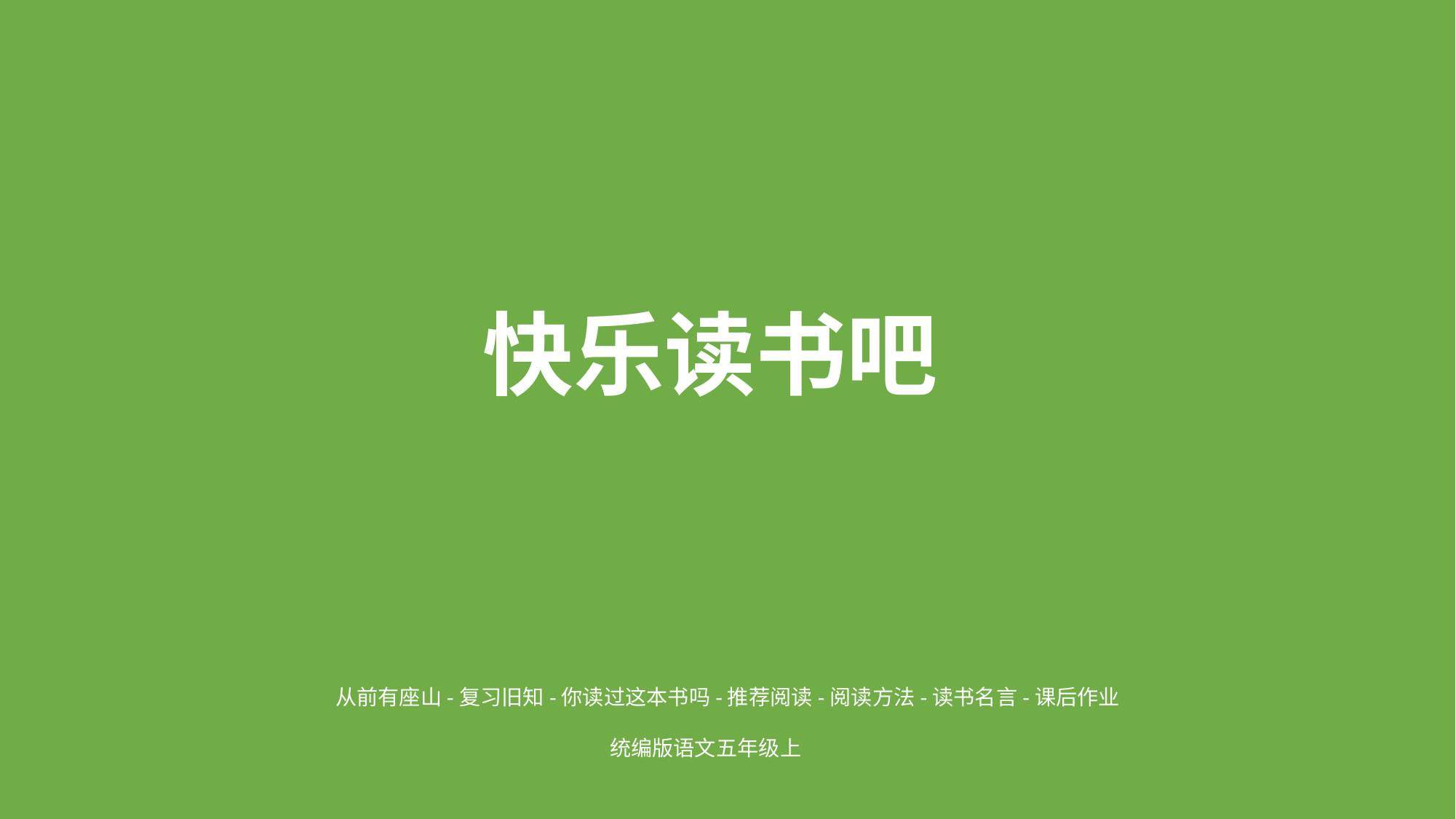

快乐读书吧
从前有座山-复习旧知-你读过这本书吗-推荐阅读-阅读方法-读书名言-课后作业
统编版语文五年级上